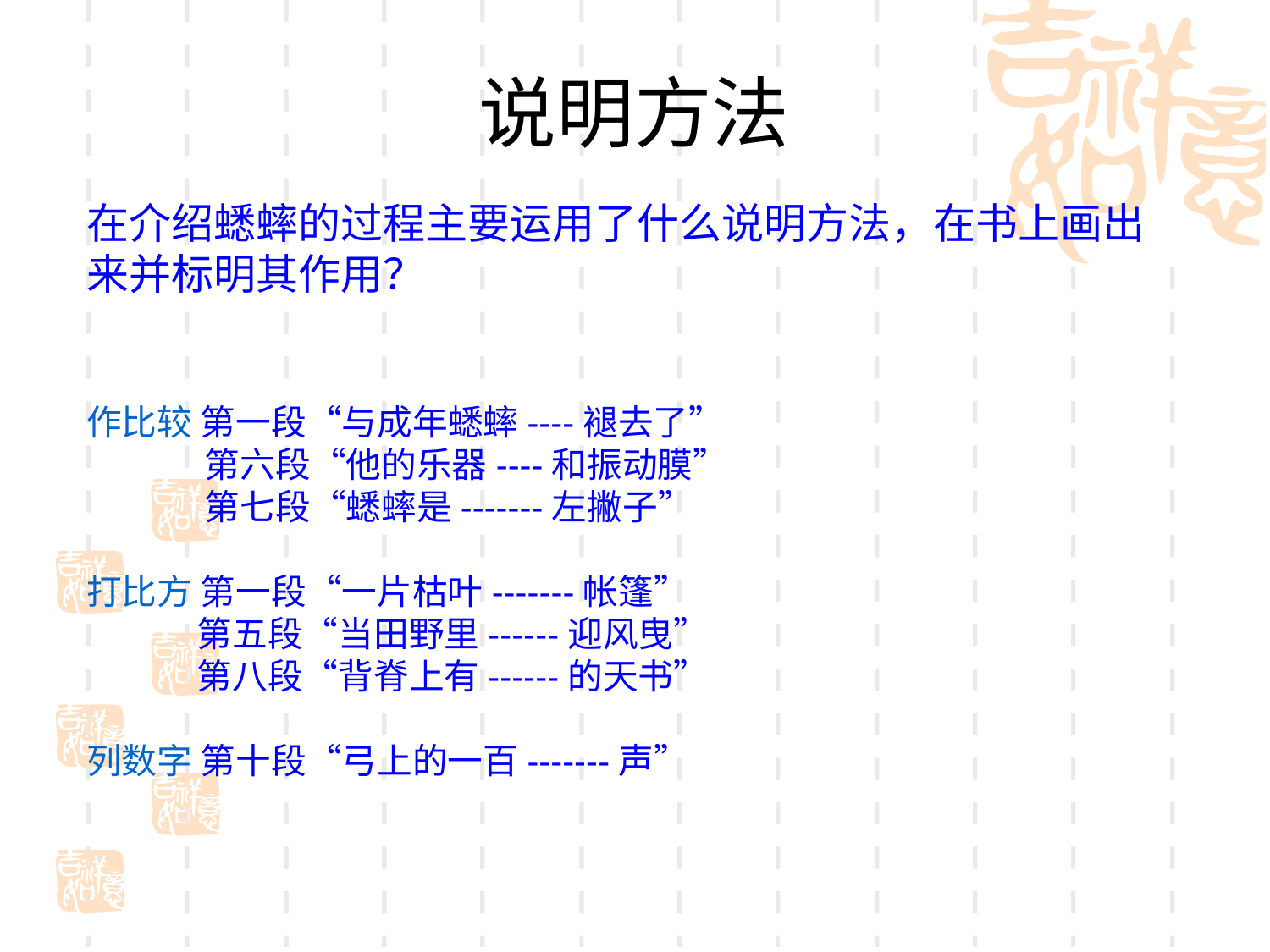

# 说明方法
在介绍蟋蟀的过程主要运用了什么说明方法，在书上画出来并标明其作用？

作比较 第一段“与成年蟋蟀----褪去了”
              第六段“他的乐器----和振动膜”
              第七段“蟋蟀是-------左撇子”

打比方 第一段“一片枯叶-------帐篷”
             第五段“当田野里------迎风曳”
             第八段“背脊上有------的天书”

列数字 第十段“弓上的一百-------声”